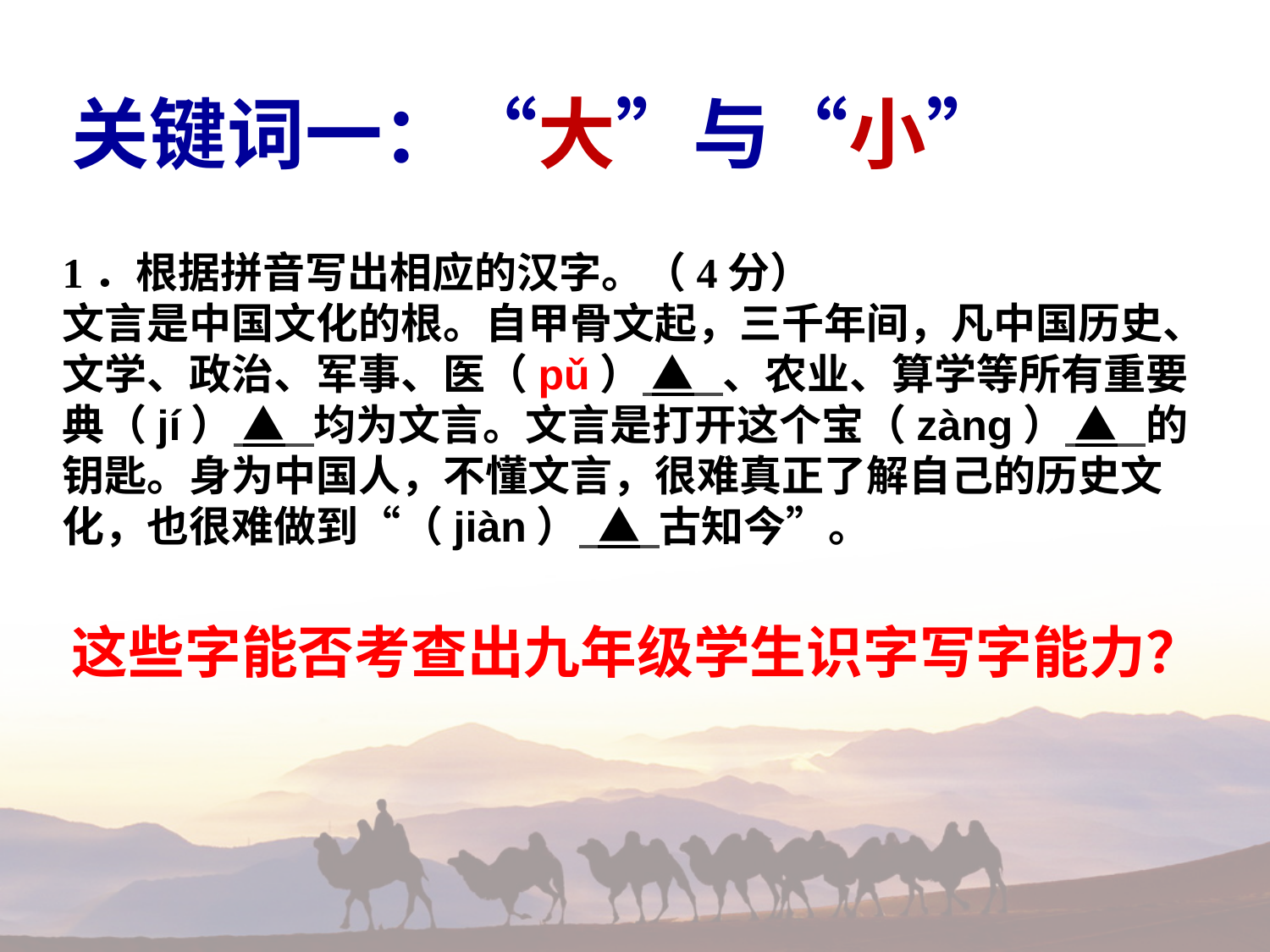

关键词一：“大”与“小”
1．根据拼音写出相应的汉字。（4分）
文言是中国文化的根。自甲骨文起，三千年间，凡中国历史、文学、政治、军事、医（pǔ） ▲   、农业、算学等所有重要典（jí） ▲   均为文言。文言是打开这个宝（zàng） ▲   的钥匙。身为中国人，不懂文言，很难真正了解自己的历史文化，也很难做到“（jiàn）  ▲  古知今”。
这些字能否考查出九年级学生识字写字能力？